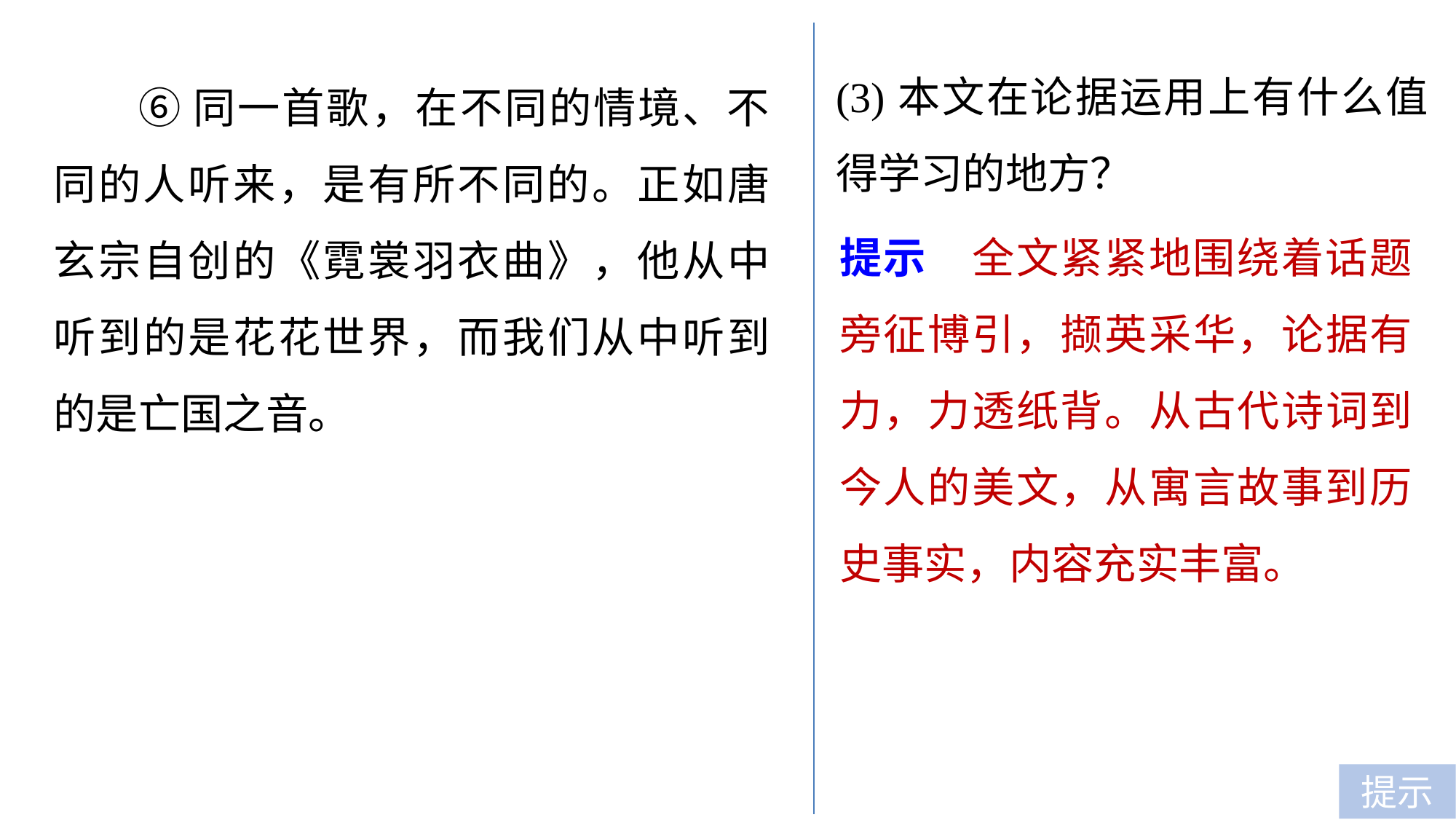

[思悟亮点]
(3)本文在论据运用上有什么值得学习的地方？
⑥同一首歌，在不同的情境、不同的人听来，是有所不同的。正如唐玄宗自创的《霓裳羽衣曲》，他从中听到的是花花世界，而我们从中听到的是亡国之音。
提示　全文紧紧地围绕着话题旁征博引，撷英采华，论据有力，力透纸背。从古代诗词到今人的美文，从寓言故事到历史事实，内容充实丰富。
提示